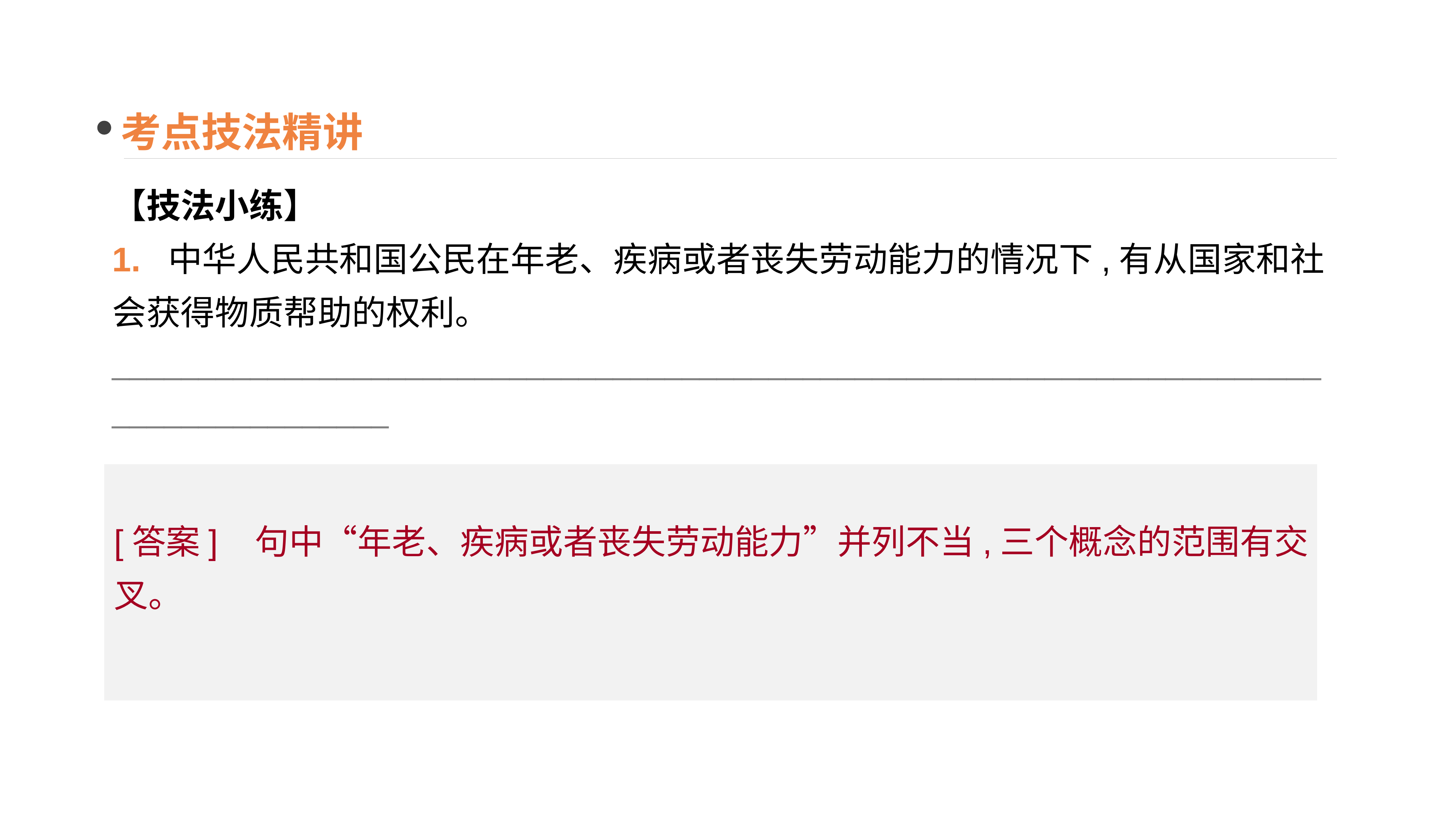

考点技法精讲

【技法小练】
1.  中华人民共和国公民在年老、疾病或者丧失劳动能力的情况下,有从国家和社会获得物质帮助的权利。
______________________________________________________________________________________

[答案]   句中“年老、疾病或者丧失劳动能力”并列不当,三个概念的范围有交叉。